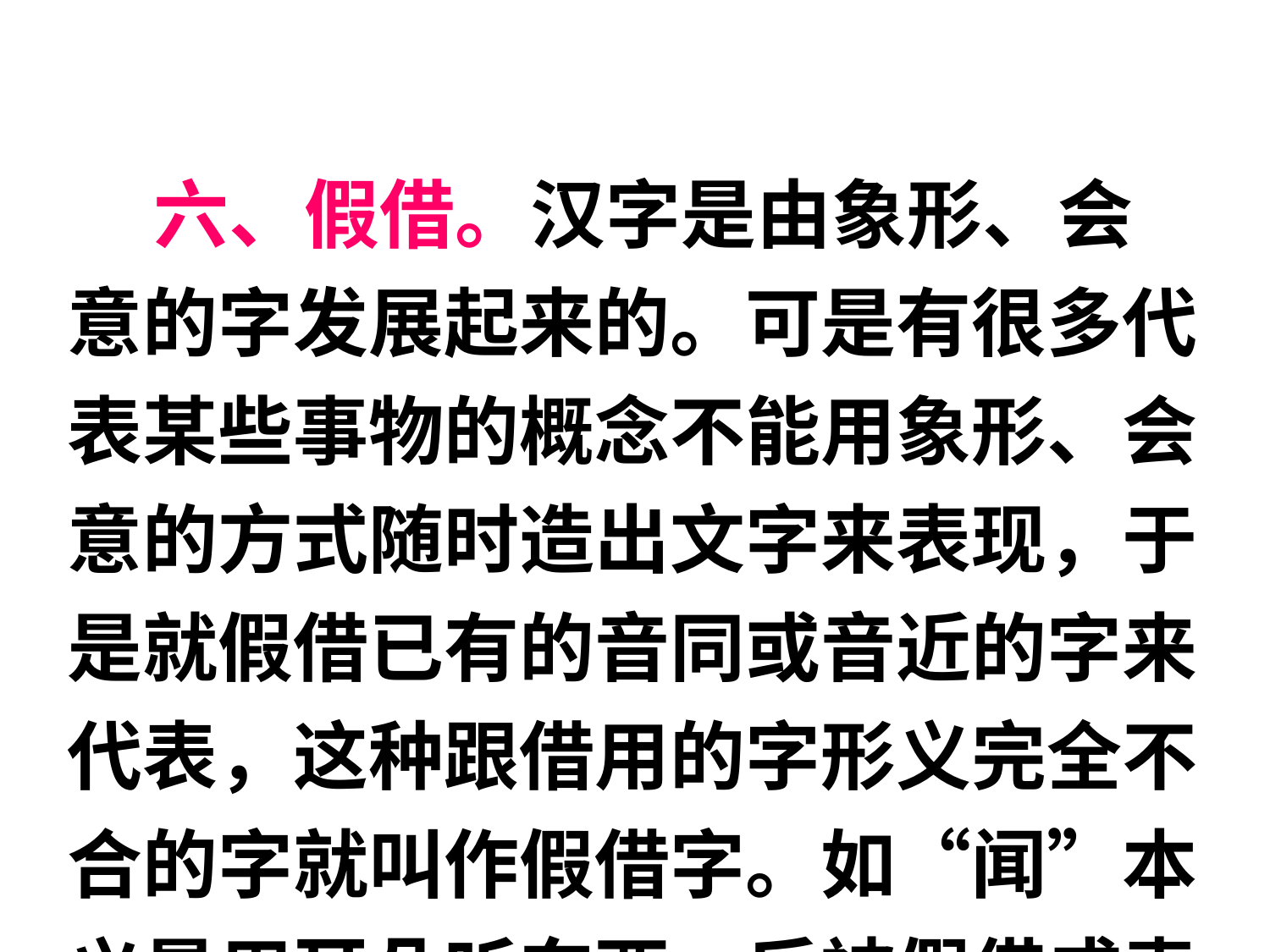

六、假借。汉字是由象形、会意的字发展起来的。可是有很多代表某些事物的概念不能用象形、会意的方式随时造出文字来表现，于是就假借已有的音同或音近的字来代表，这种跟借用的字形义完全不合的字就叫作假借字。如“闻”本义是用耳朵听东西，后被假借成表嗅觉的动词。